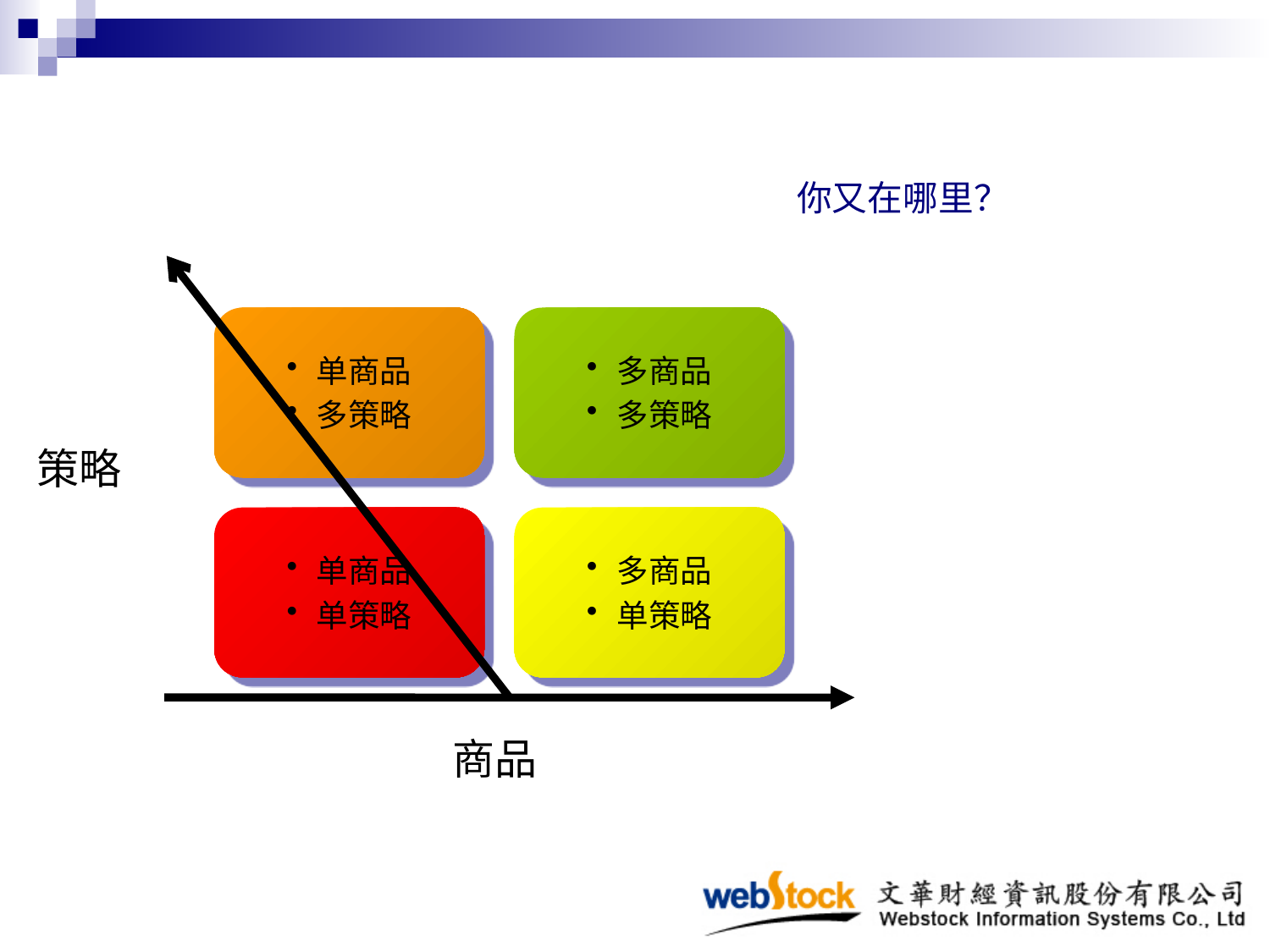

你又在哪里？
单商品
多策略
多商品
多策略
策略
单商品
单策略
多商品
单策略

商品